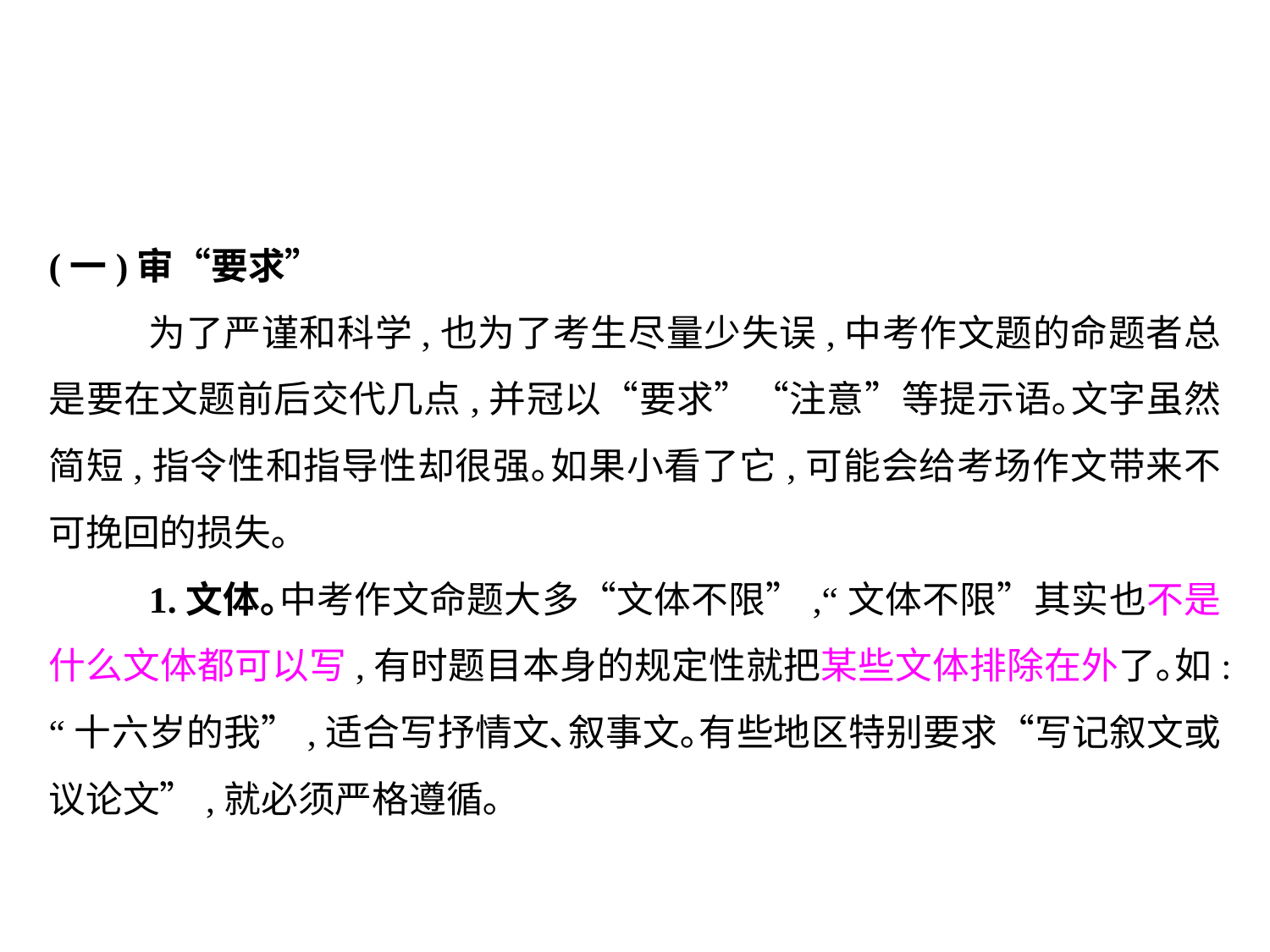

(一)审“要求”
为了严谨和科学,也为了考生尽量少失误,中考作文题的命题者总是要在文题前后交代几点,并冠以“要求”“注意”等提示语｡文字虽然简短,指令性和指导性却很强｡如果小看了它,可能会给考场作文带来不可挽回的损失｡
1.文体｡中考作文命题大多“文体不限”,“文体不限”其实也不是什么文体都可以写,有时题目本身的规定性就把某些文体排除在外了｡如:“十六岁的我”,适合写抒情文､叙事文｡有些地区特别要求“写记叙文或议论文”,就必须严格遵循｡